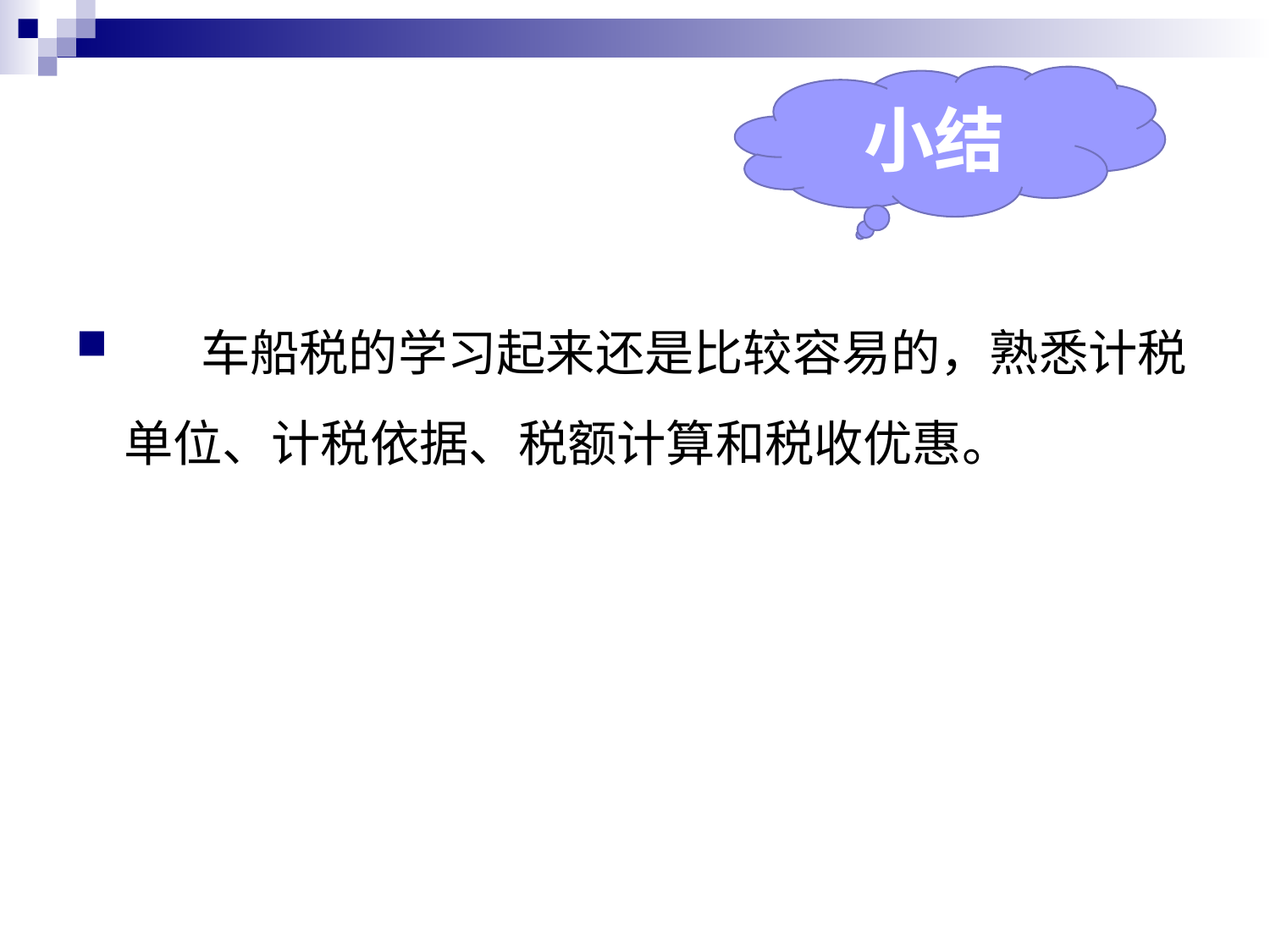

#
小结
     车船税的学习起来还是比较容易的，熟悉计税单位、计税依据、税额计算和税收优惠。